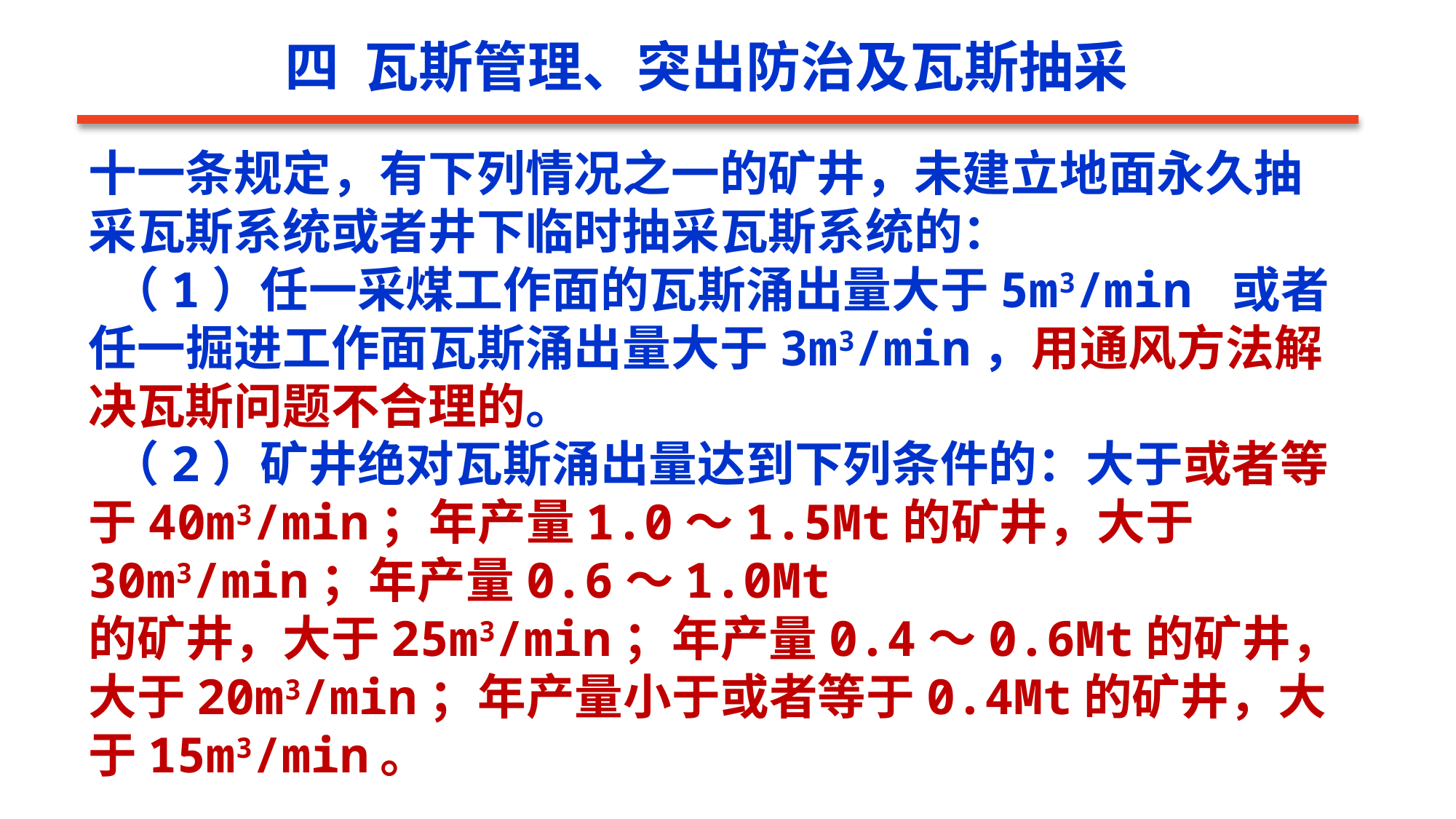

四  瓦斯管理、突出防治及瓦斯抽采
十一条规定，有下列情况之一的矿井，未建立地面永久抽采瓦斯系统或者井下临时抽采瓦斯系统的：
 （1）任一采煤工作面的瓦斯涌出量大于5m3/min 或者任一掘进工作面瓦斯涌出量大于3m3/min，用通风方法解决瓦斯问题不合理的。
 （2）矿井绝对瓦斯涌出量达到下列条件的：大于或者等于40m3/min；年产量1.0～1.5Mt的矿井，大于30m3/min；年产量0.6～1.0Mt 的矿井，大于25m3/min；年产量0.4～0.6Mt的矿井，大于20m3/min；年产量小于或者等于0.4Mt的矿井，大于15m3/min。